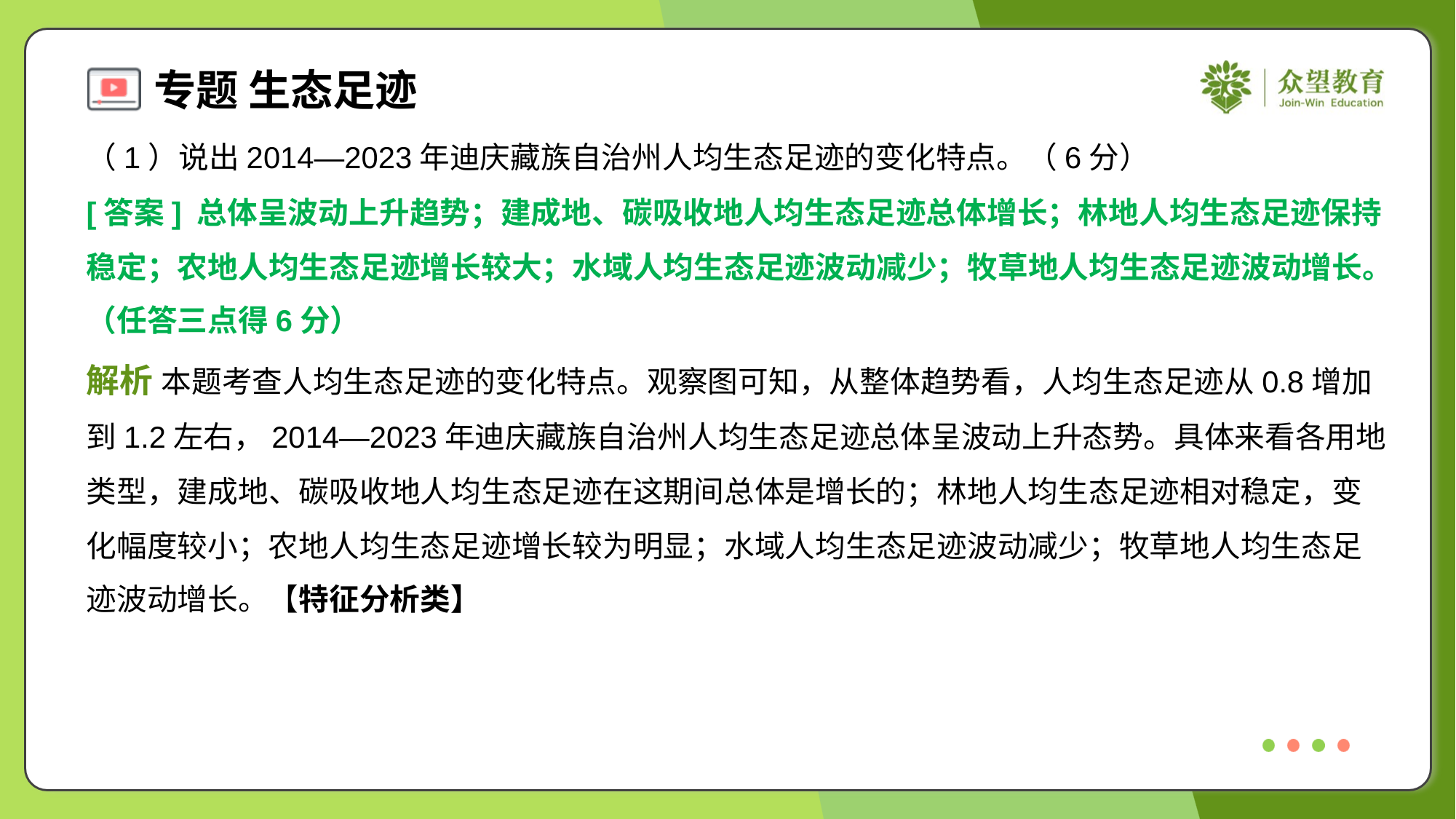

（1）说出2014—2023年迪庆藏族自治州人均生态足迹的变化特点。（6分）
[答案] 总体呈波动上升趋势；建成地、碳吸收地人均生态足迹总体增长；林地人均生态足迹保持
稳定；农地人均生态足迹增长较大；水域人均生态足迹波动减少；牧草地人均生态足迹波动增长。
（任答三点得6分）
解析 本题考查人均生态足迹的变化特点。观察图可知，从整体趋势看，人均生态足迹从0.8增加
到1.2左右，2014—2023年迪庆藏族自治州人均生态足迹总体呈波动上升态势。具体来看各用地
类型，建成地、碳吸收地人均生态足迹在这期间总体是增长的；林地人均生态足迹相对稳定，变
化幅度较小；农地人均生态足迹增长较为明显；水域人均生态足迹波动减少；牧草地人均生态足
迹波动增长。【特征分析类】